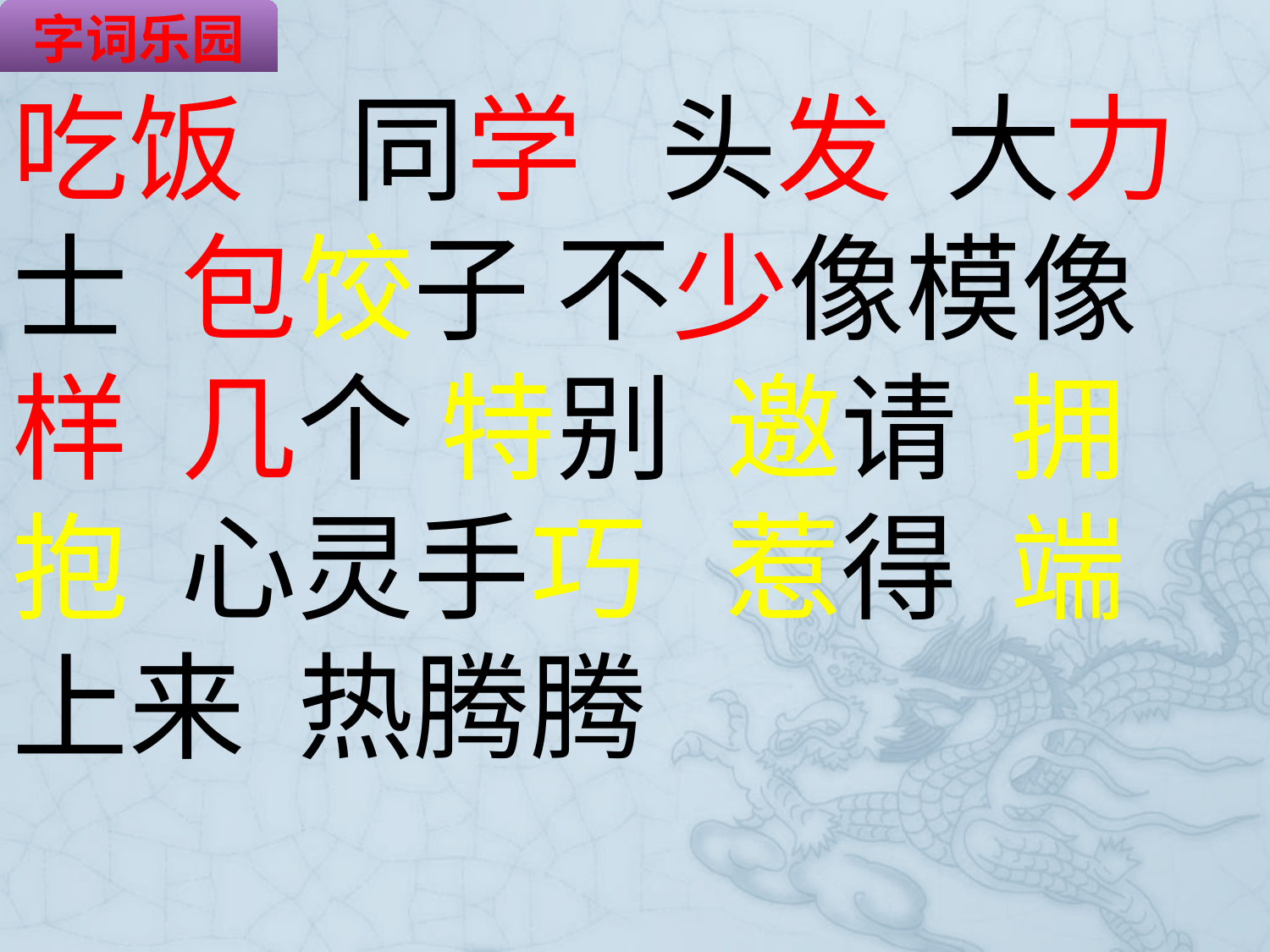

字词乐园
吃饭    同学   头发  大力士  包饺子 不少像模像样  几个 特别  邀请  拥抱  心灵手巧   惹得  端上来  热腾腾